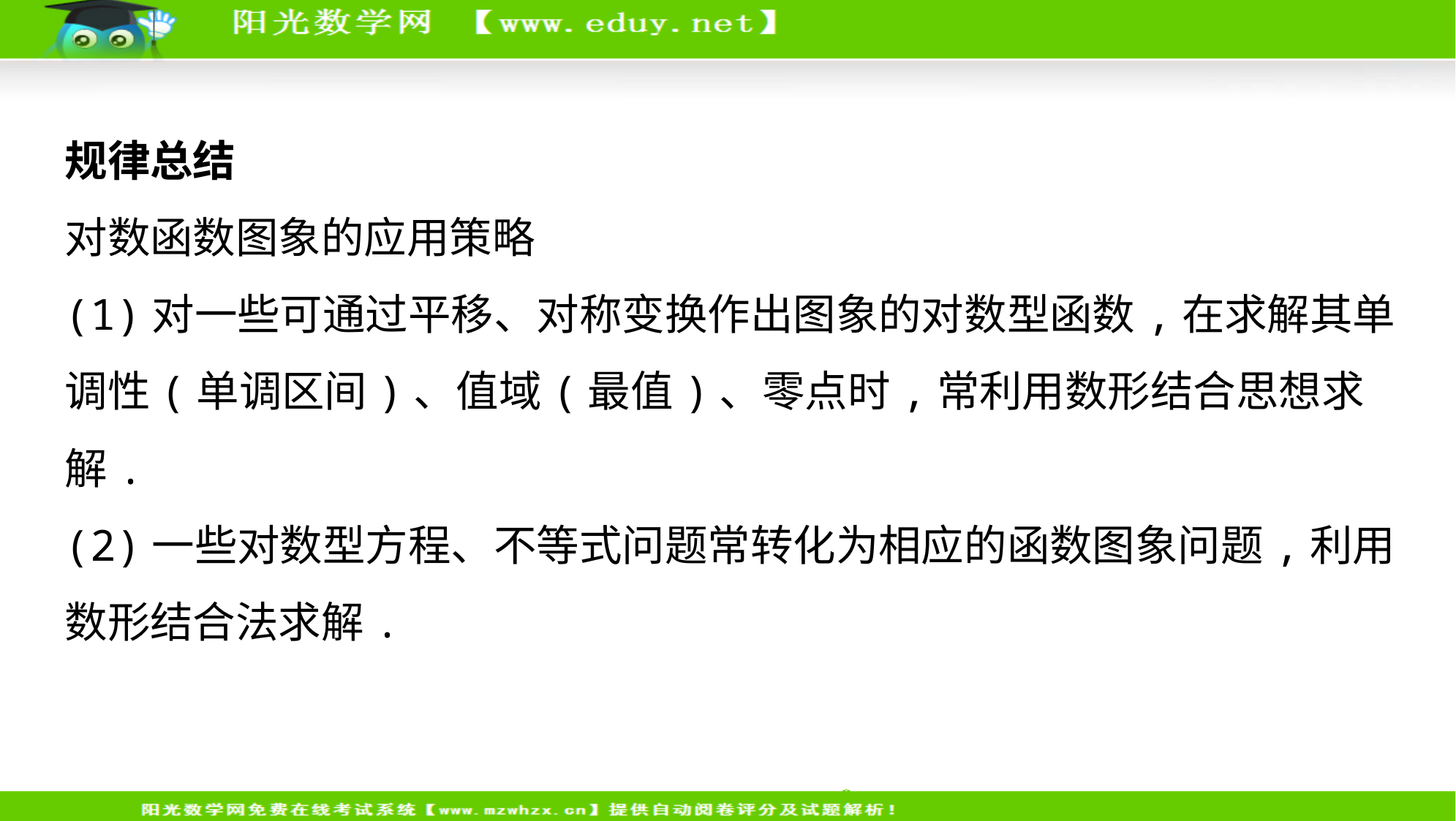

规律总结
对数函数图象的应用策略
(1)对一些可通过平移、对称变换作出图象的对数型函数,在求解其单
调性(单调区间)、值域(最值)、零点时,常利用数形结合思想求解.
(2)一些对数型方程、不等式问题常转化为相应的函数图象问题,利用
数形结合法求解.